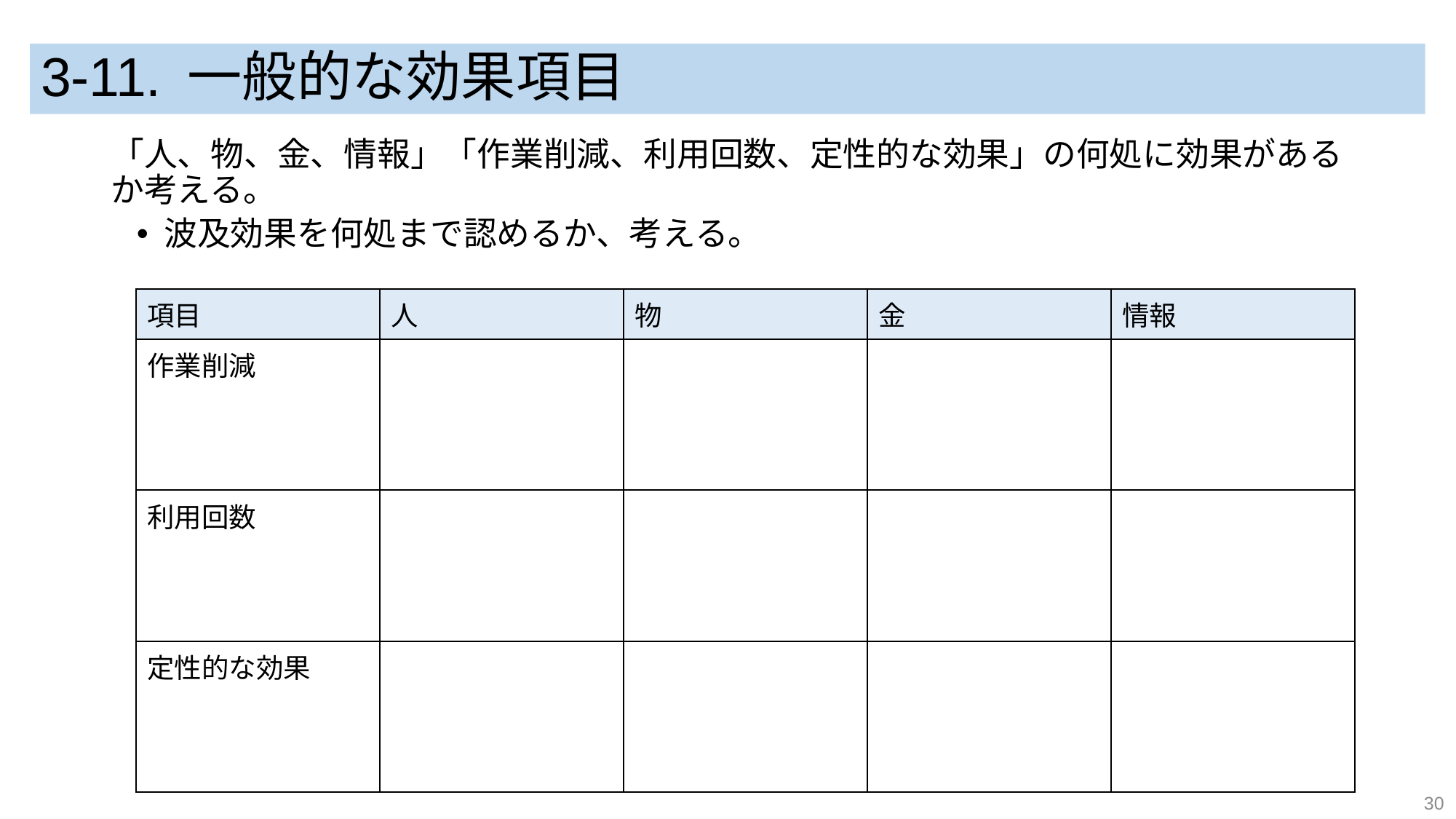

# 3-11. 一般的な効果項目
「人、物、金、情報」「作業削減、利用回数、定性的な効果」の何処に効果があるか考える。
波及効果を何処まで認めるか、考える。
| 項目 | 人 | 物 | 金 | 情報 |
| --- | --- | --- | --- | --- |
| 作業削減 |  |  |  |  |
| 利用回数 |  |  |  |  |
| 定性的な効果 |  |  |  |  |
30